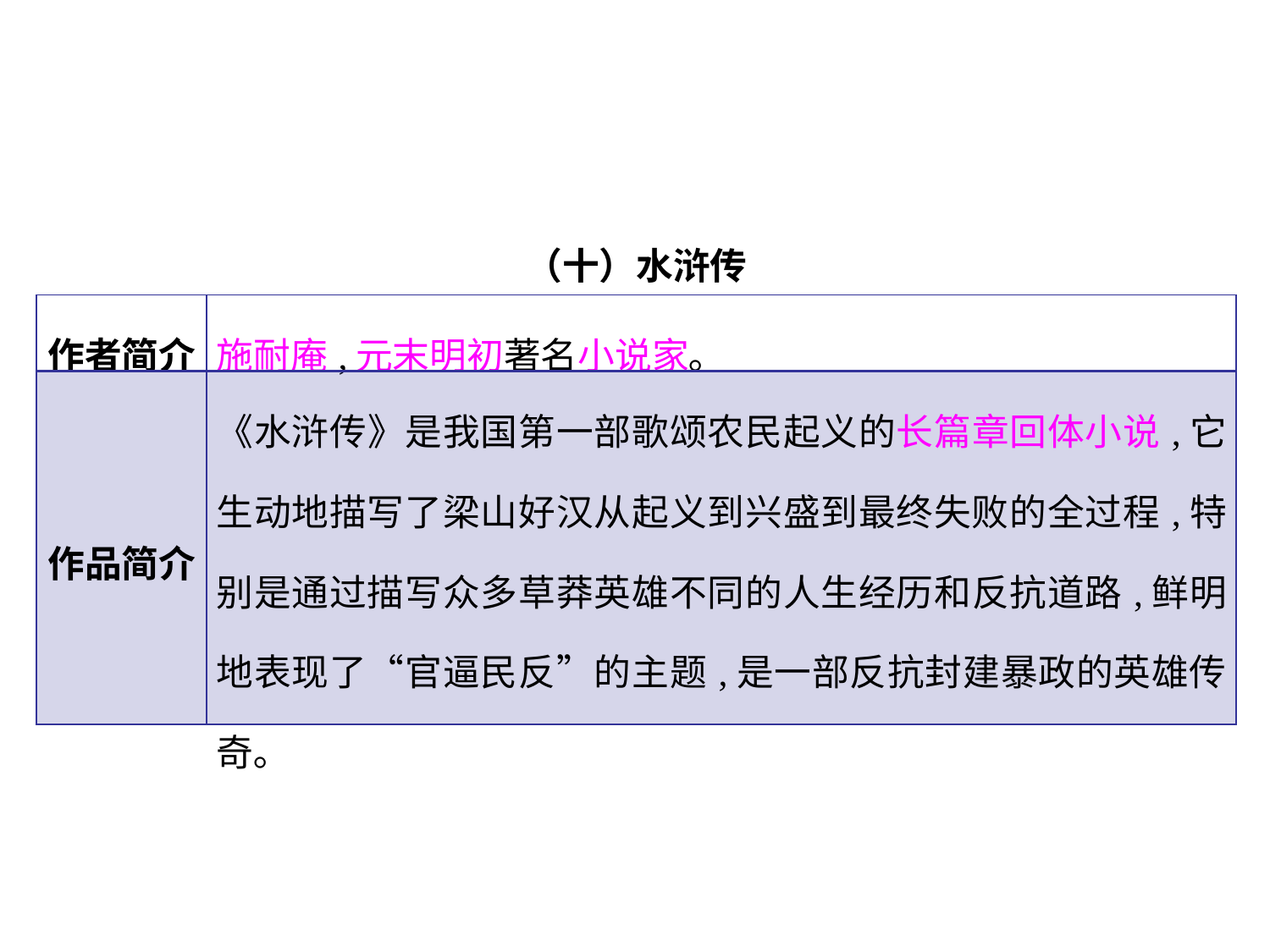

（十）水浒传
| 作者简介 | 施耐庵,元末明初著名小说家｡ |
| --- | --- |
| 作品简介 | 《水浒传》是我国第一部歌颂农民起义的长篇章回体小说,它生动地描写了梁山好汉从起义到兴盛到最终失败的全过程,特别是通过描写众多草莽英雄不同的人生经历和反抗道路,鲜明地表现了“官逼民反”的主题,是一部反抗封建暴政的英雄传奇｡ |